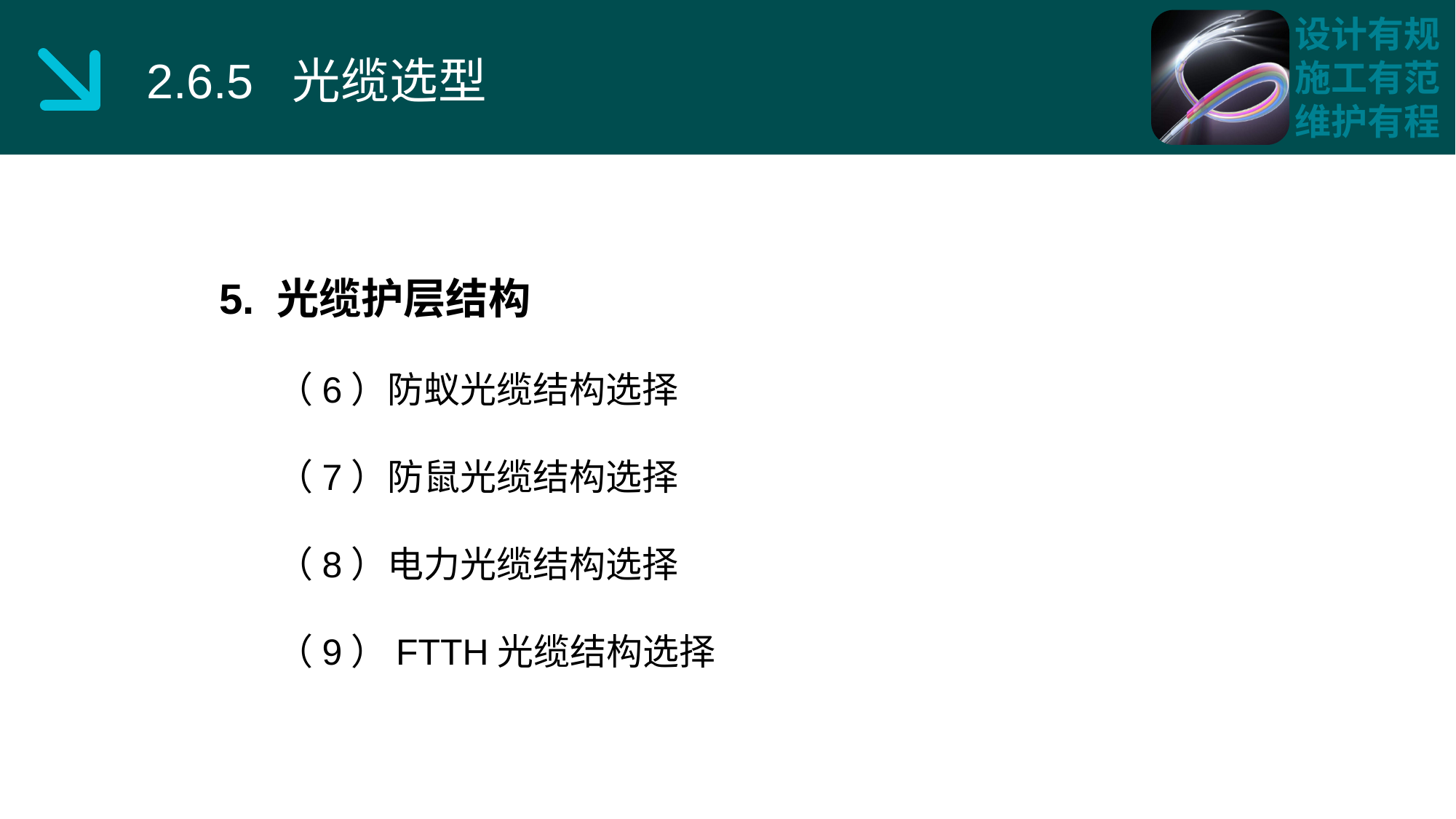

2.6.5  光缆选型

5. 光缆护层结构

      （6）防蚁光缆结构选择

      （7）防鼠光缆结构选择

      （8）电力光缆结构选择

      （9）FTTH光缆结构选择